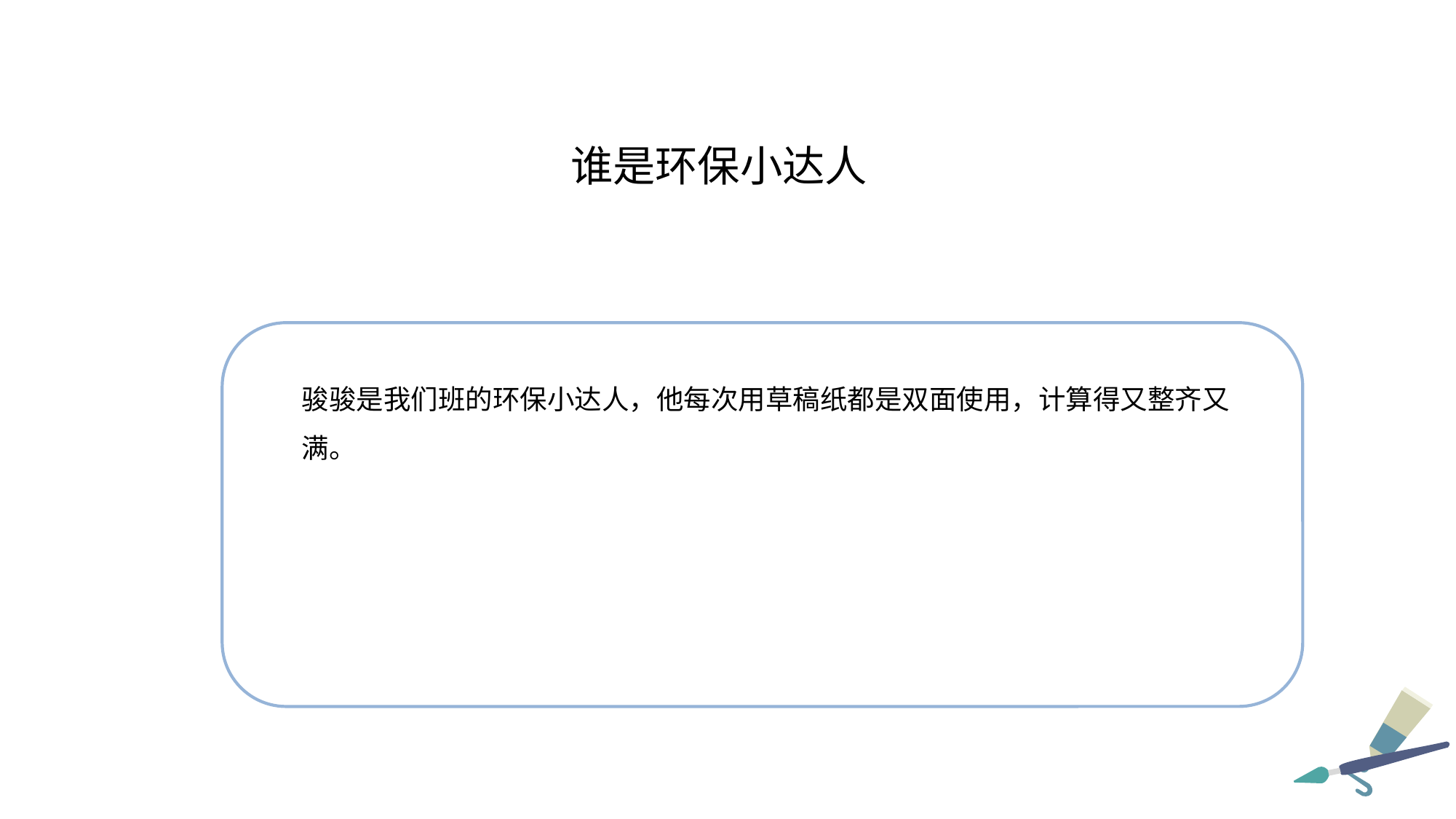

谁是环保小达人

骏骏是我们班的环保小达人，他每次用草稿纸都是双面使用，计算得又整齐又满。